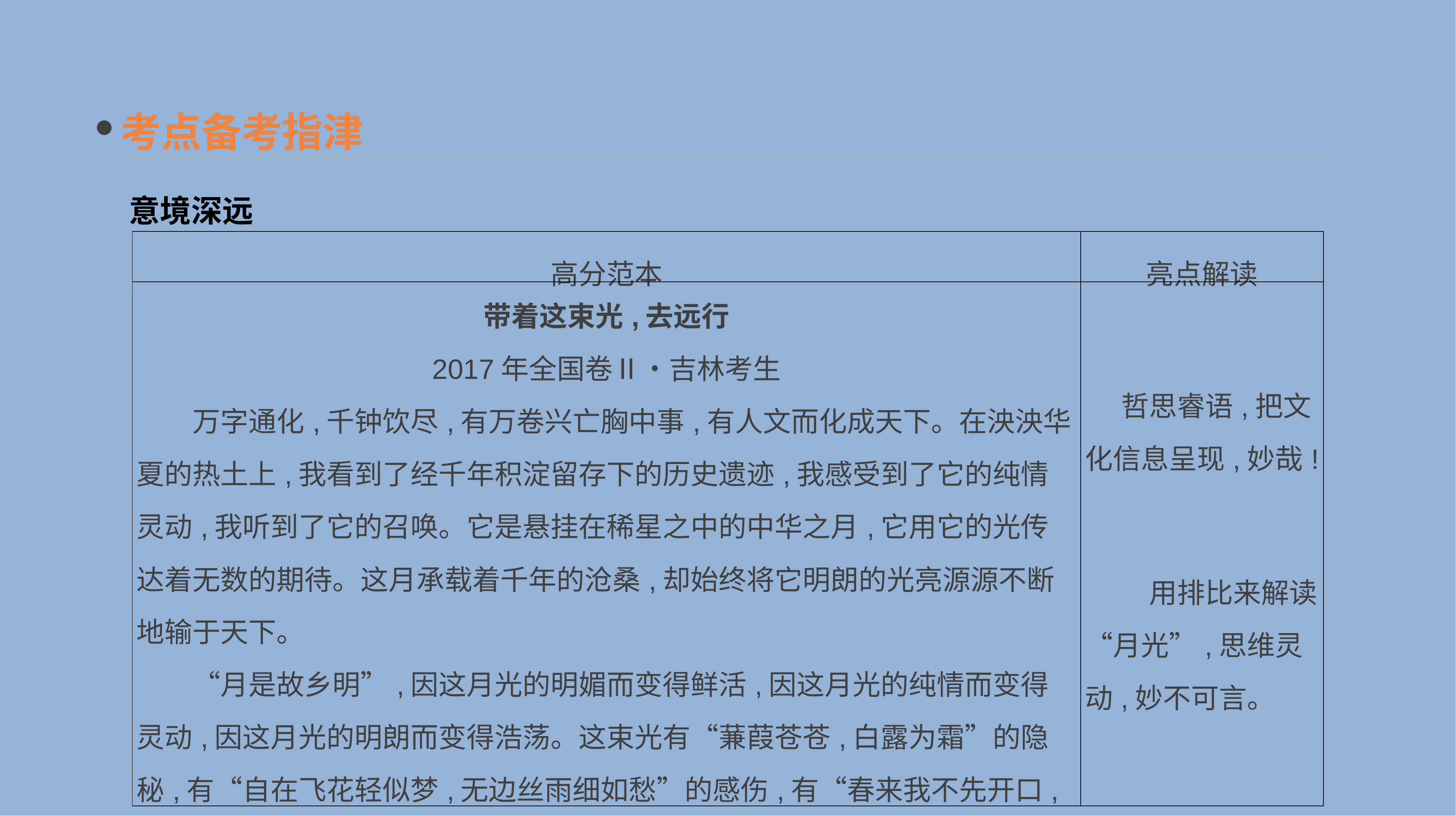

考点备考指津

意境深远
| 高分范本 | 亮点解读 |
| --- | --- |
| 带着这束光,去远行 2017年全国卷Ⅱ•吉林考生 　　万字通化,千钟饮尽,有万卷兴亡胸中事,有人文而化成天下。在泱泱华夏的热土上,我看到了经千年积淀留存下的历史遗迹,我感受到了它的纯情灵动,我听到了它的召唤。它是悬挂在稀星之中的中华之月,它用它的光传达着无数的期待。这月承载着千年的沧桑,却始终将它明朗的光亮源源不断地输于天下。 　　“月是故乡明”,因这月光的明媚而变得鲜活,因这月光的纯情而变得灵动,因这月光的明朗而变得浩荡。这束光有“蒹葭苍苍,白露为霜”的隐秘,有“自在飞花轻似梦,无边丝雨细如愁”的感伤,有“春来我不先开口,哪个虫儿敢作声”的自信。月永远是明的,光永远是亮的,却需要一种一饮千钟的豪气内化这束光,并让这光照亮更远的旅途。 | 哲思睿语,把文化信息呈现,妙哉! 　　用排比来解读“月光”,思维灵动,妙不可言。 |